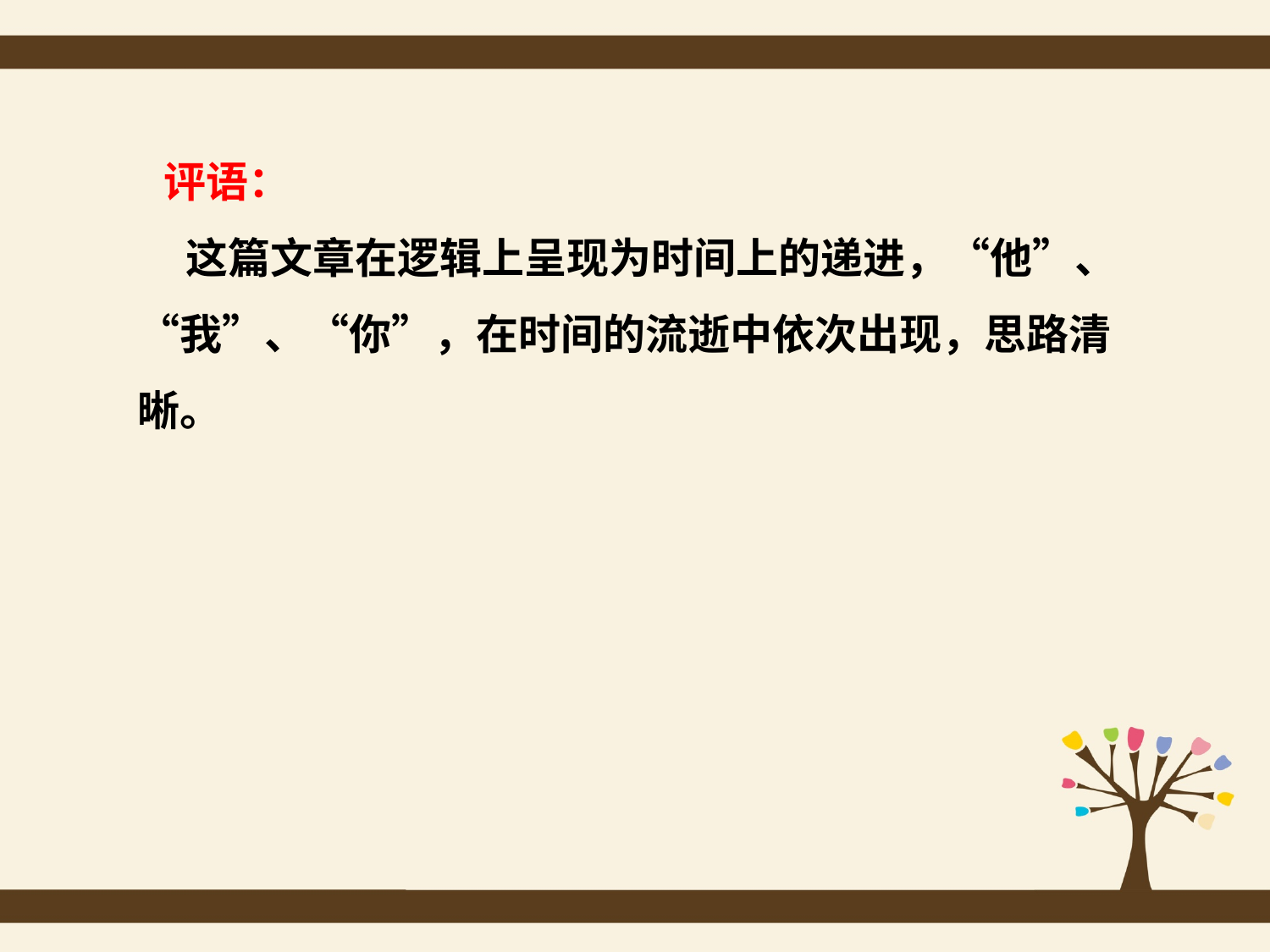

评语：
    这篇文章在逻辑上呈现为时间上的递进，“他”、“我”、“你”，在时间的流逝中依次出现，思路清晰。